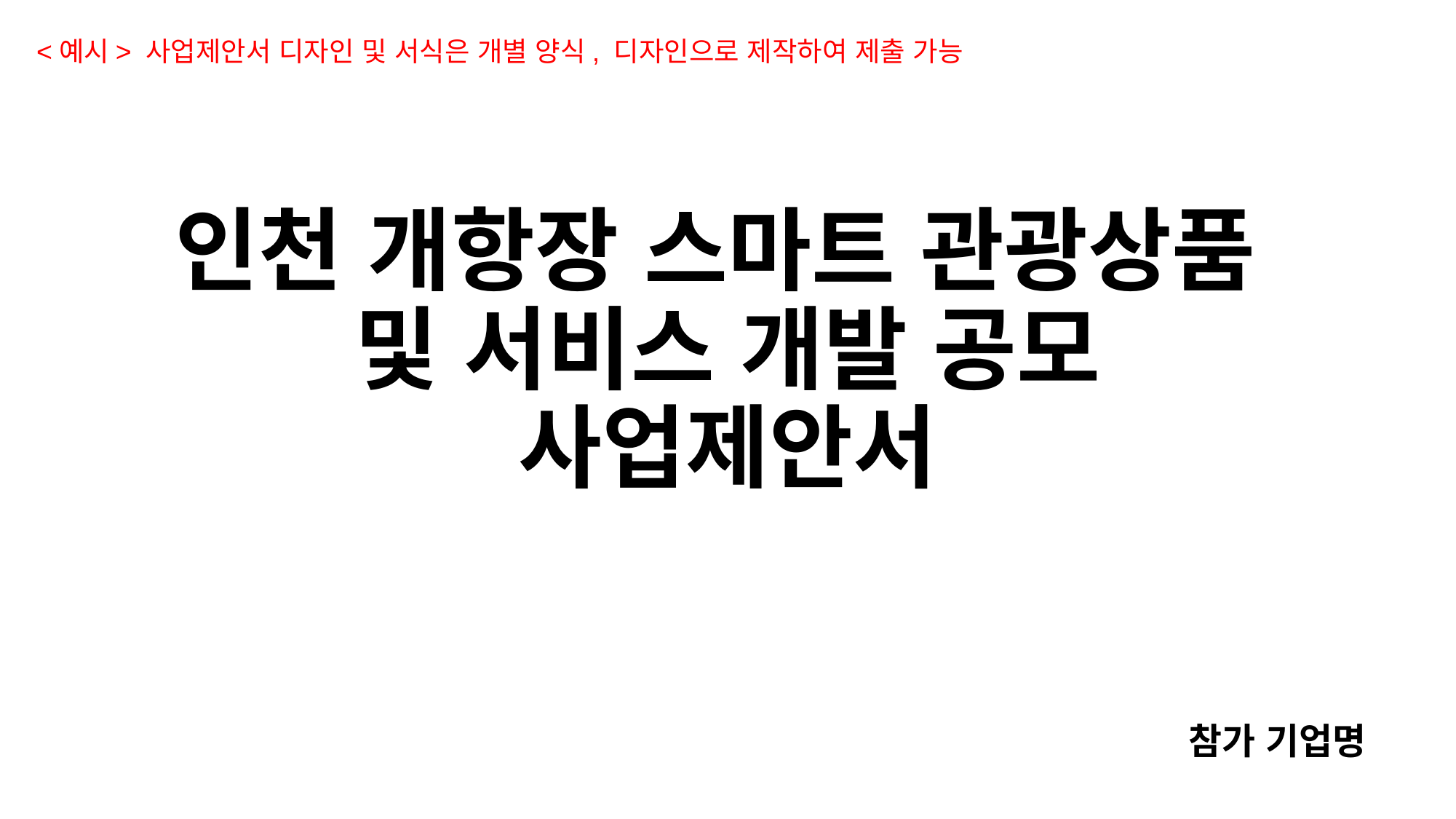

<예시> 사업제안서 디자인 및 서식은 개별 양식, 디자인으로 제작하여 제출 가능
# 인천 개항장 스마트 관광상품 및 서비스 개발 공모 사업제안서
참가 기업명